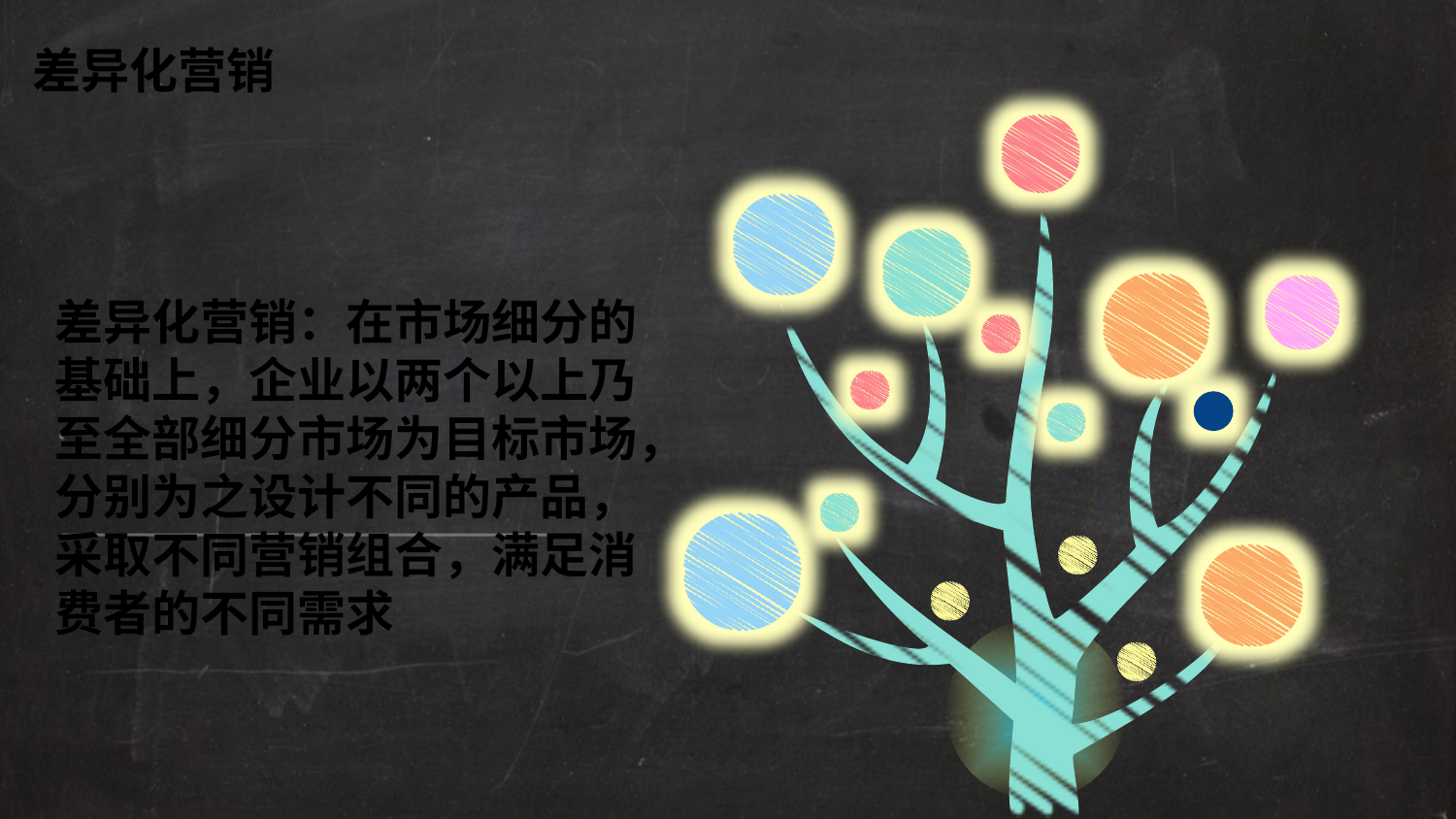

差异化营销

差异化营销：在市场细分的基础上，企业以两个以上乃至全部细分市场为目标市场，分别为之设计不同的产品，采取不同营销组合，满足消费者的不同需求